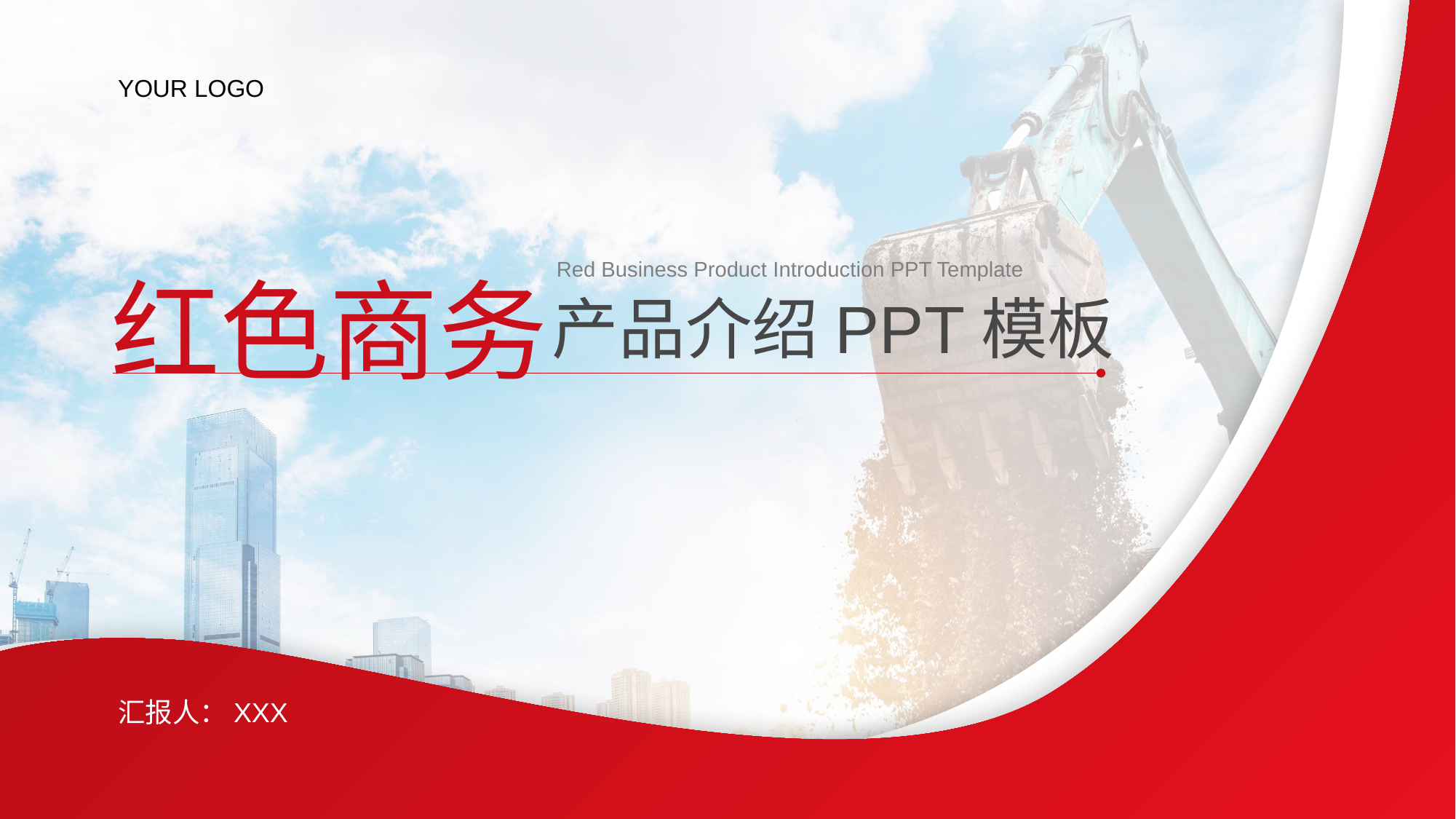

YOUR LOGO
红色商务
Red Business Product Introduction PPT Template
产品介绍PPT模板
汇报人：XXX